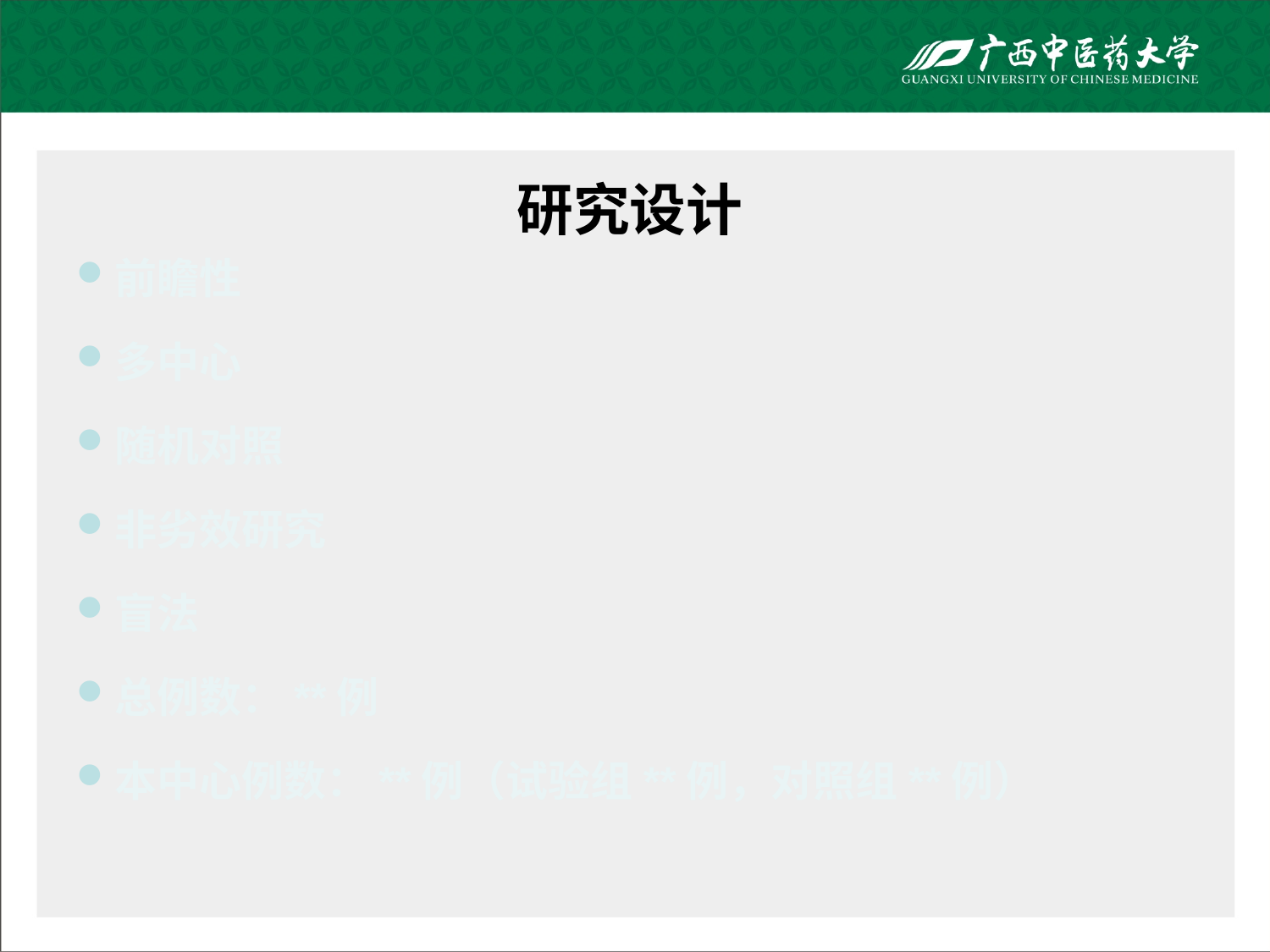

# 研究设计
前瞻性
多中心
随机对照
非劣效研究
盲法
总例数：**例
本中心例数：**例（试验组**例，对照组**例）
5